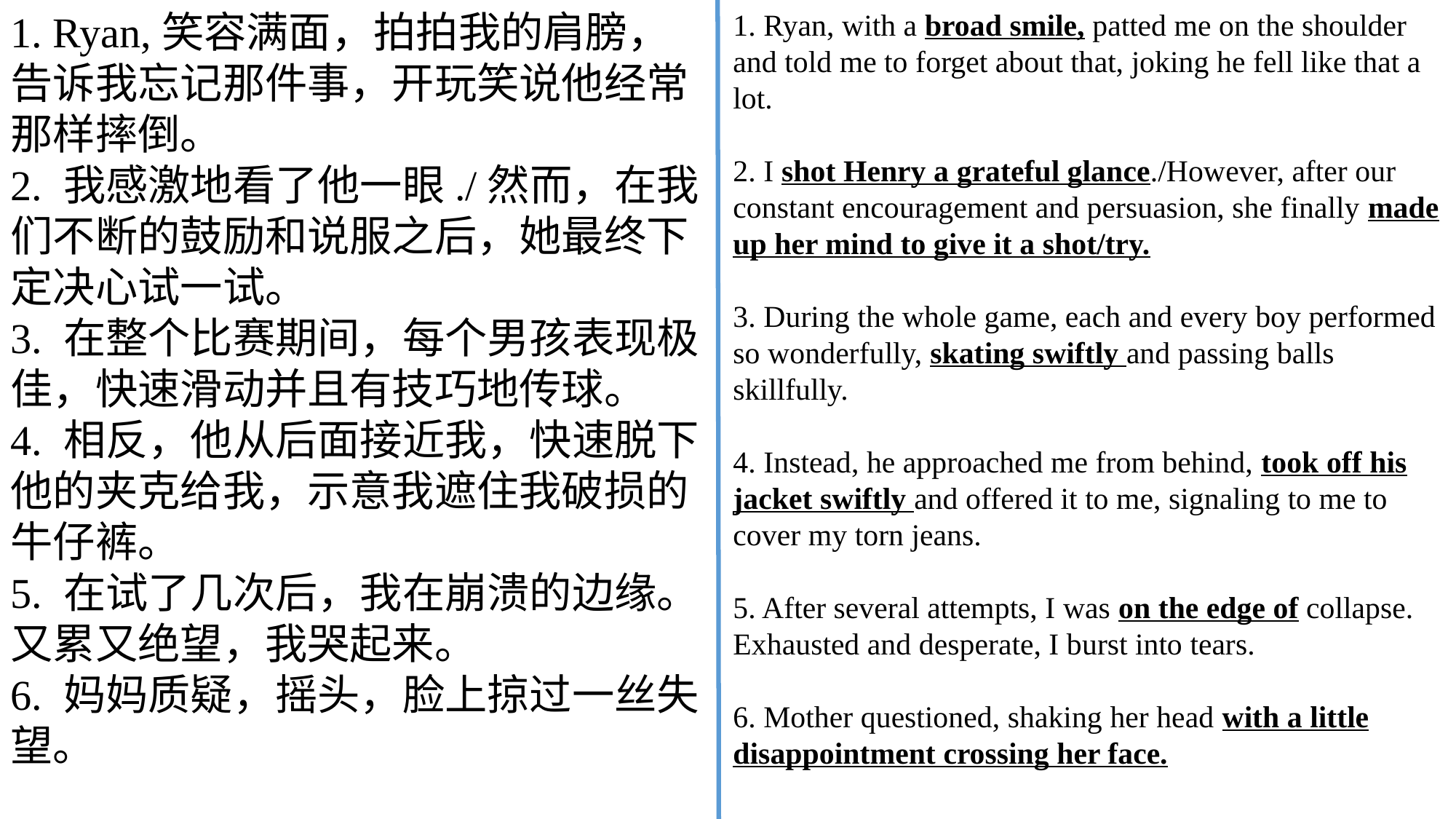

1. Ryan,笑容满面，拍拍我的肩膀，告诉我忘记那件事，开玩笑说他经常那样摔倒。
2. 我感激地看了他一眼./然而，在我们不断的鼓励和说服之后，她最终下定决心试一试。
3. 在整个比赛期间，每个男孩表现极佳，快速滑动并且有技巧地传球。
4. 相反，他从后面接近我，快速脱下他的夹克给我，示意我遮住我破损的牛仔裤。
5. 在试了几次后，我在崩溃的边缘。又累又绝望，我哭起来。
6. 妈妈质疑，摇头，脸上掠过一丝失望。
1. Ryan, with a broad smile, patted me on the shoulder and told me to forget about that, joking he fell like that a lot.

2. I shot Henry a grateful glance./However, after our constant encouragement and persuasion, she finally made up her mind to give it a shot/try.

3. During the whole game, each and every boy performed so wonderfully, skating swiftly and passing balls skillfully.

4. Instead, he approached me from behind, took off his jacket swiftly and offered it to me, signaling to me to cover my torn jeans.

5. After several attempts, I was on the edge of collapse. Exhausted and desperate, I burst into tears.

6. Mother questioned, shaking her head with a little disappointment crossing her face.